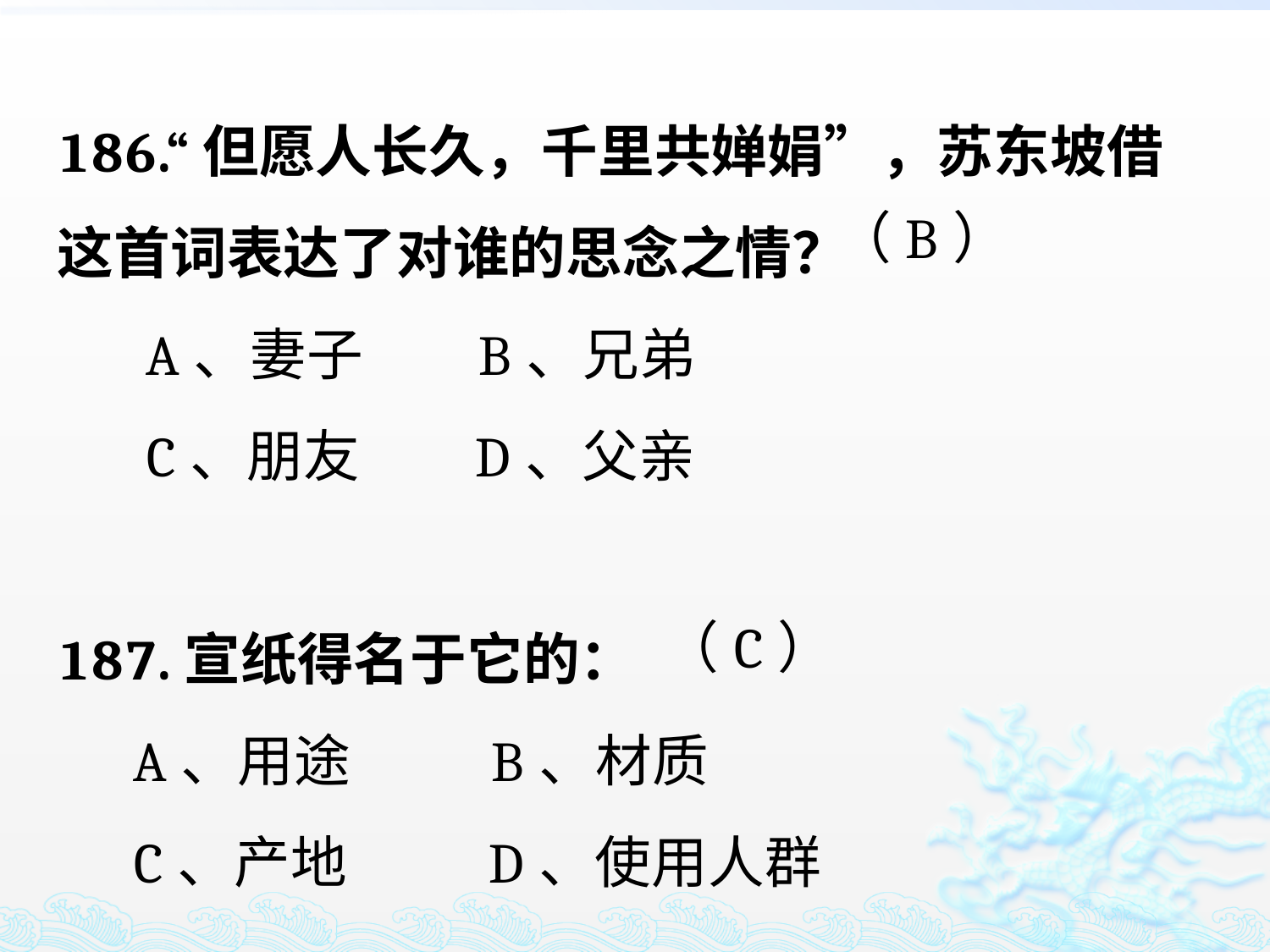

186.“但愿人长久，千里共婵娟”，苏东坡借这首词表达了对谁的思念之情？
       A、妻子        B、兄弟
       C、朋友        D、父亲

187.宣纸得名于它的：
      A、用途          B、材质
      C、产地          D、使用人群
（B）
（C）